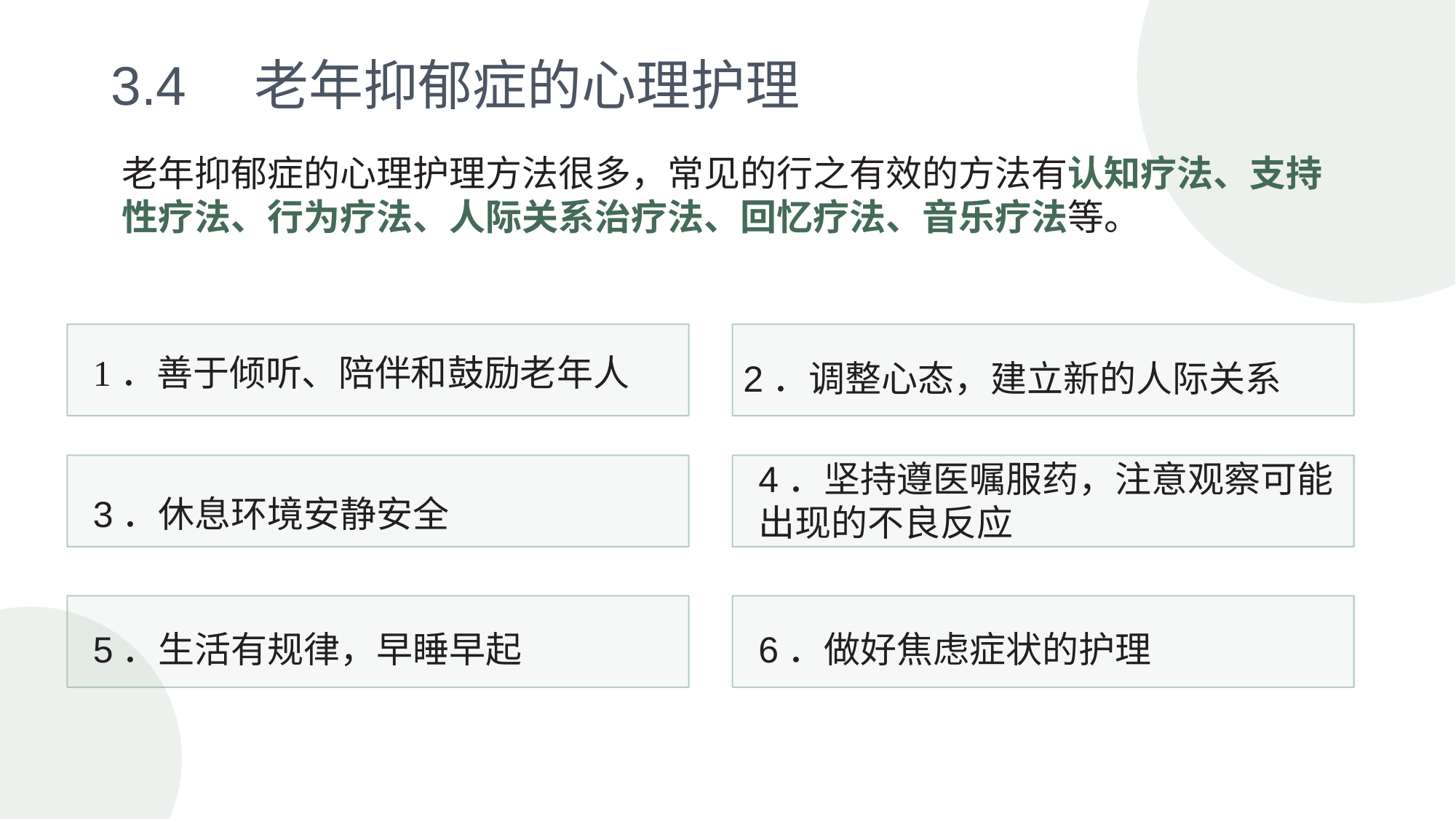

3.4　老年抑郁症的心理护理

老年抑郁症的心理护理方法很多，常见的行之有效的方法有认知疗法、支持性疗法、行为疗法、人际关系治疗法、回忆疗法、音乐疗法等。

1．善于倾听、陪伴和鼓励老年人
2．调整心态，建立新的人际关系
4．坚持遵医嘱服药，注意观察可能出现的不良反应

3．休息环境安静安全

6．做好焦虑症状的护理
5．生活有规律，早睡早起